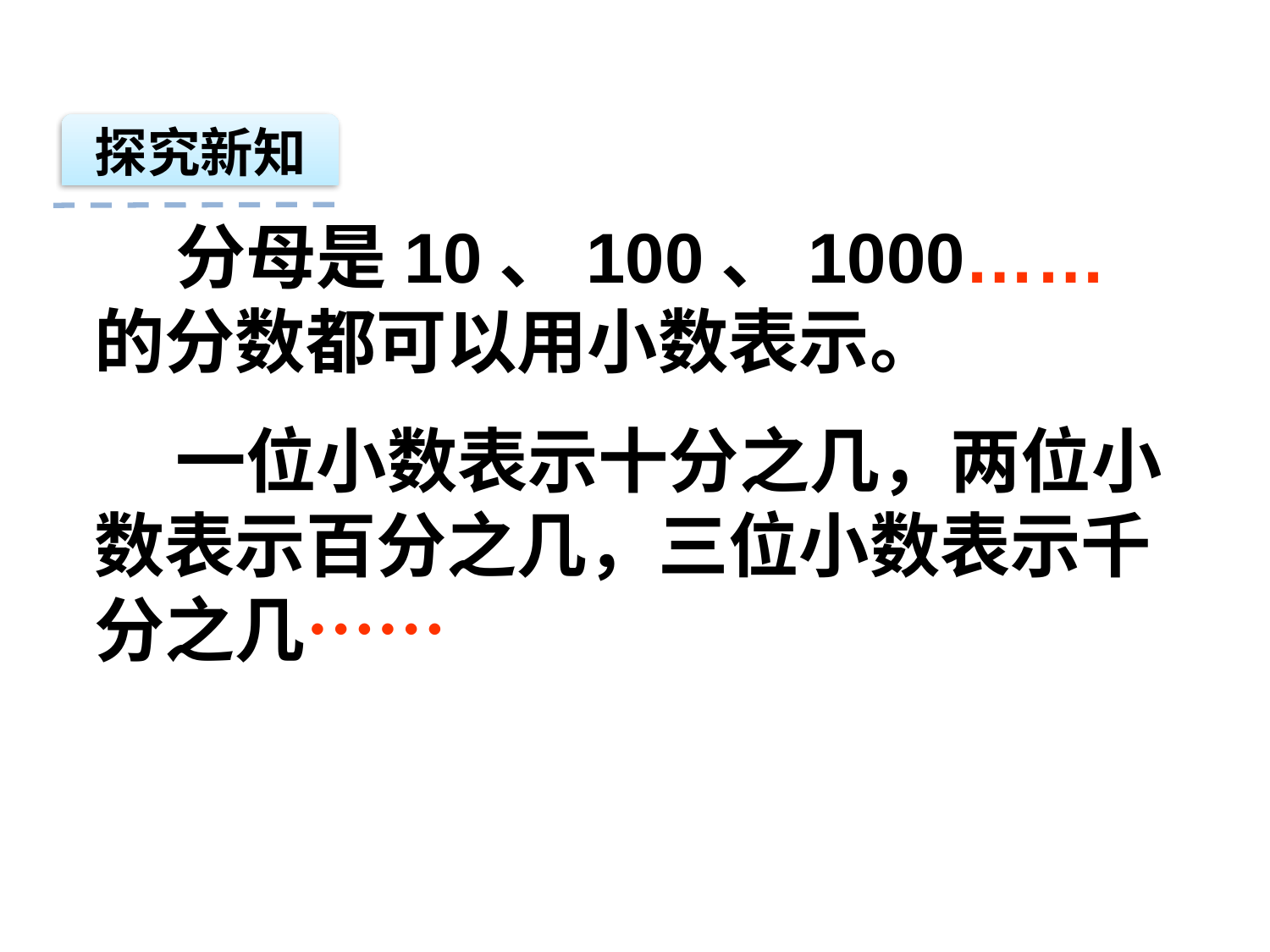

探究新知
    分母是10、100、1000……的分数都可以用小数表示。
    一位小数表示十分之几，两位小数表示百分之几，三位小数表示千分之几……